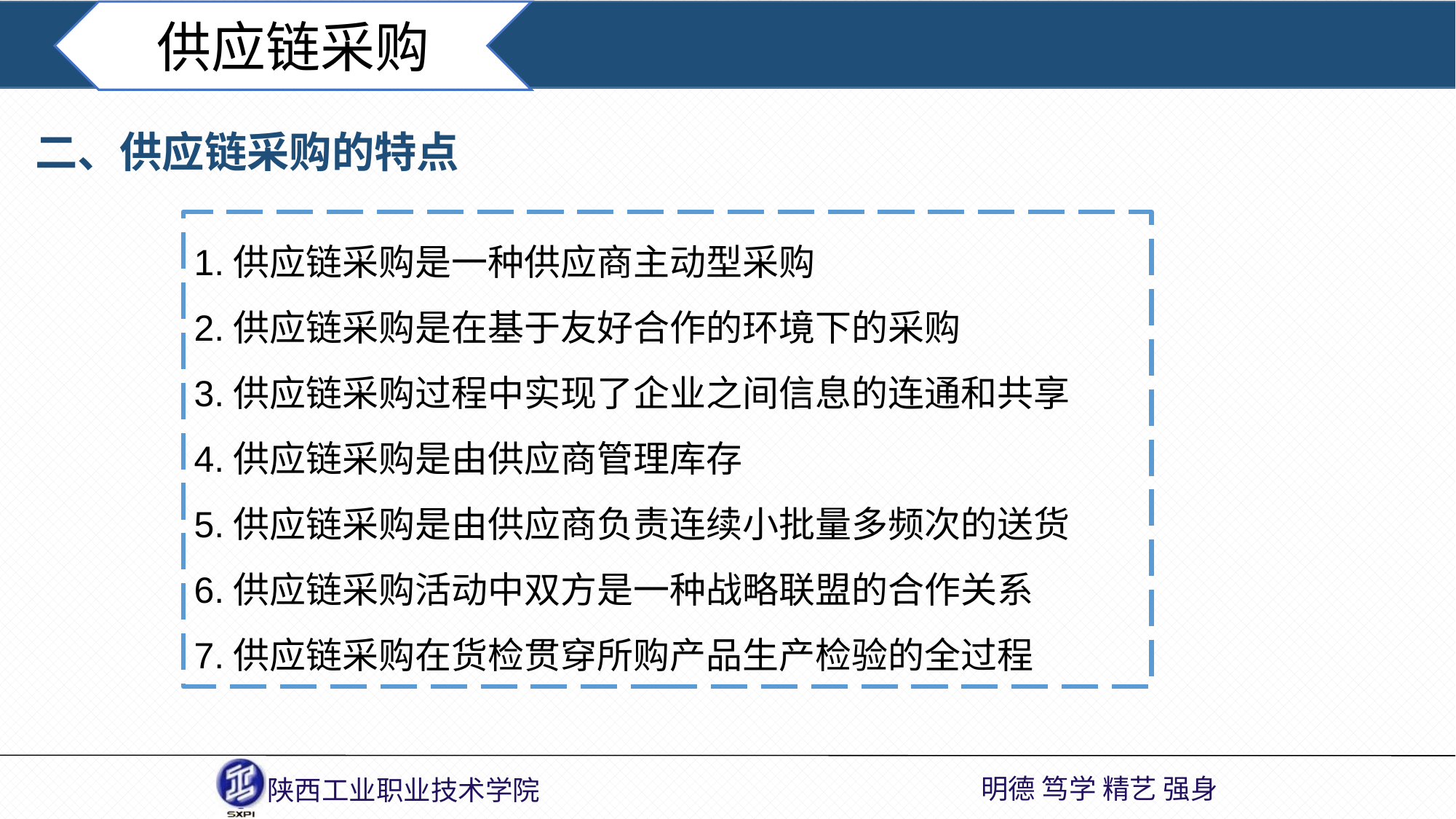

供应链采购
二、供应链采购的特点

1.供应链采购是一种供应商主动型采购
2.供应链采购是在基于友好合作的环境下的采购
3.供应链采购过程中实现了企业之间信息的连通和共享
4.供应链采购是由供应商管理库存
5.供应链采购是由供应商负责连续小批量多频次的送货
6.供应链采购活动中双方是一种战略联盟的合作关系
7.供应链采购在货检贯穿所购产品生产检验的全过程